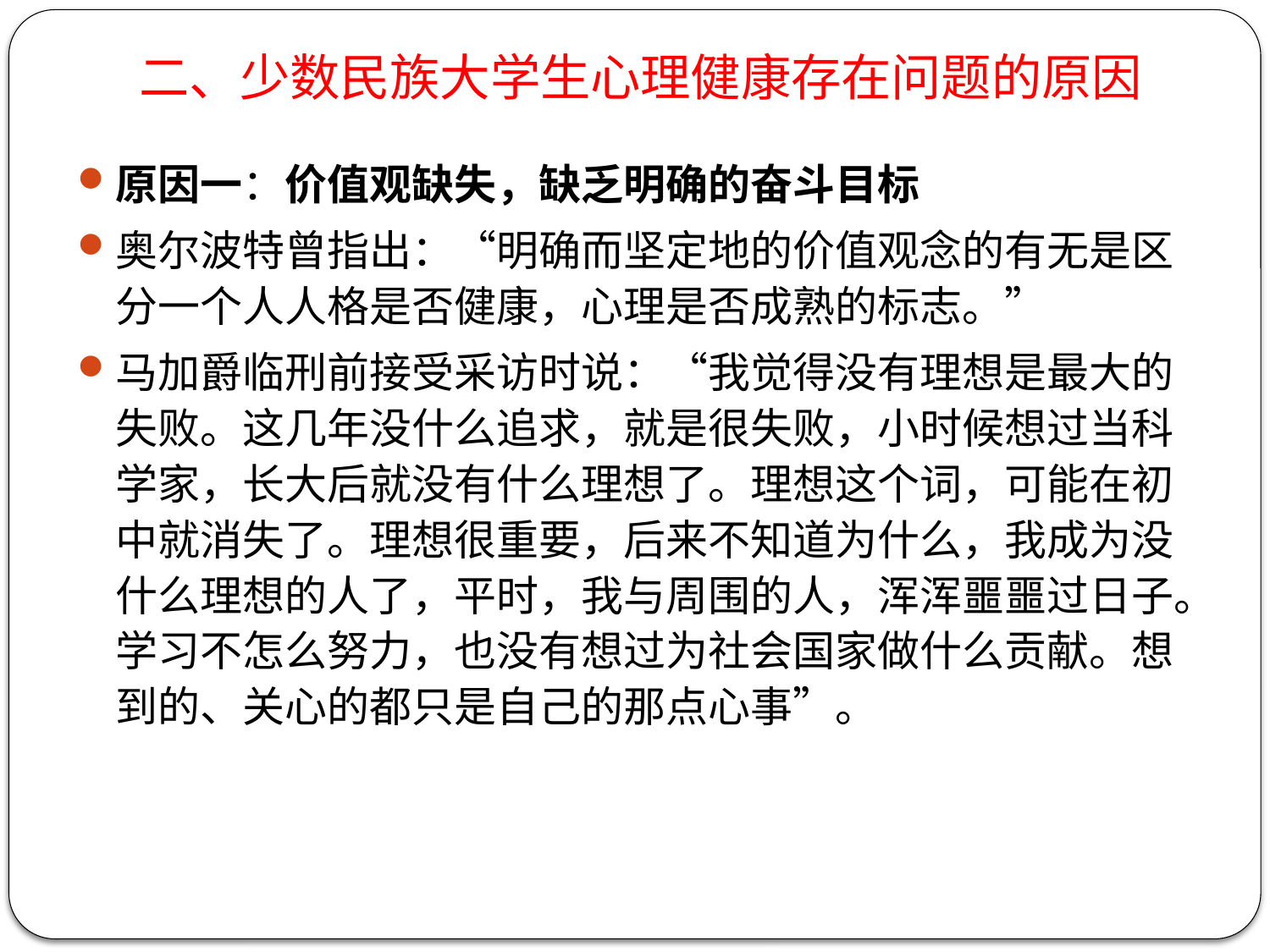

# 二、少数民族大学生心理健康存在问题的原因
原因一：价值观缺失，缺乏明确的奋斗目标
奥尔波特曾指出：“明确而坚定地的价值观念的有无是区分一个人人格是否健康，心理是否成熟的标志。”
马加爵临刑前接受采访时说：“我觉得没有理想是最大的失败。这几年没什么追求，就是很失败，小时候想过当科学家，长大后就没有什么理想了。理想这个词，可能在初中就消失了。理想很重要，后来不知道为什么，我成为没什么理想的人了，平时，我与周围的人，浑浑噩噩过日子。学习不怎么努力，也没有想过为社会国家做什么贡献。想到的、关心的都只是自己的那点心事”。